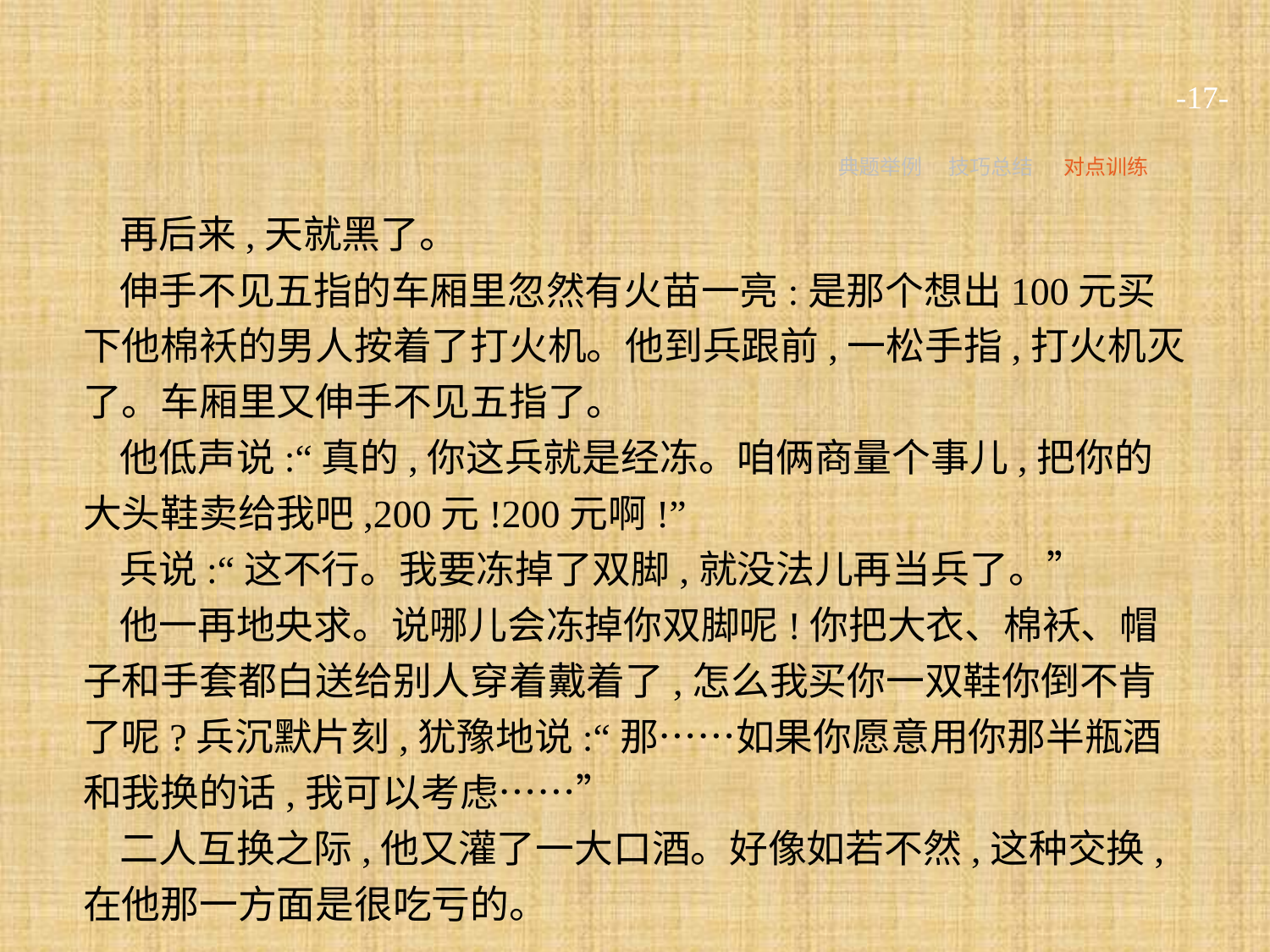

-17-
典题举例
技巧总结
对点训练
再后来,天就黑了。
伸手不见五指的车厢里忽然有火苗一亮:是那个想出100元买下他棉袄的男人按着了打火机。他到兵跟前,一松手指,打火机灭了。车厢里又伸手不见五指了。
他低声说:“真的,你这兵就是经冻。咱俩商量个事儿,把你的大头鞋卖给我吧,200元!200元啊!”
兵说:“这不行。我要冻掉了双脚,就没法儿再当兵了。”
他一再地央求。说哪儿会冻掉你双脚呢!你把大衣、棉袄、帽子和手套都白送给别人穿着戴着了,怎么我买你一双鞋你倒不肯了呢?兵沉默片刻,犹豫地说:“那……如果你愿意用你那半瓶酒和我换的话,我可以考虑……”
二人互换之际,他又灌了一大口酒。好像如若不然,这种交换,在他那一方面是很吃亏的。